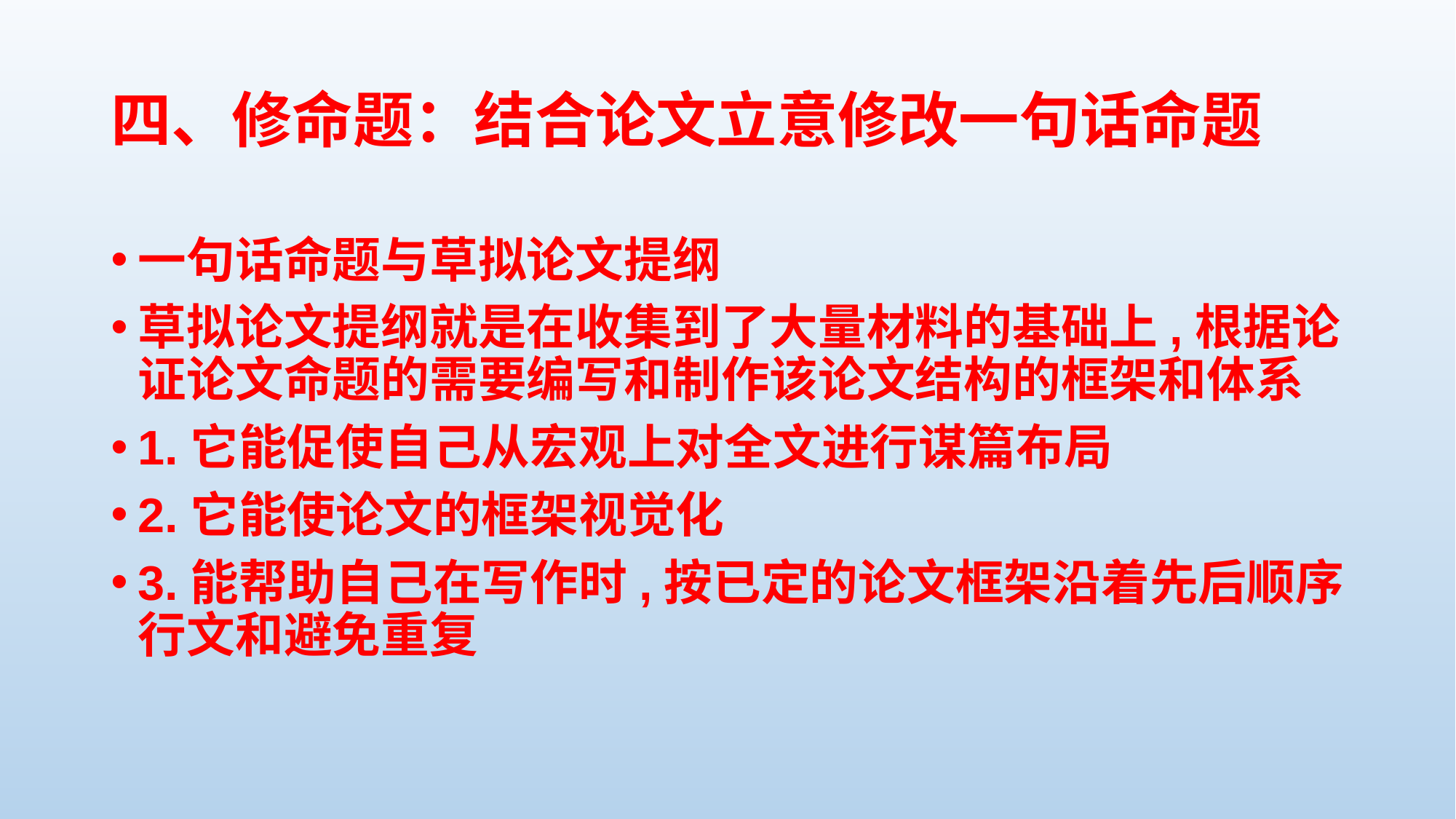

# 四、修命题：结合论文立意修改一句话命题
一句话命题与草拟论文提纲
草拟论文提纲就是在收集到了大量材料的基础上,根据论证论文命题的需要编写和制作该论文结构的框架和体系
1.它能促使自己从宏观上对全文进行谋篇布局
2.它能使论文的框架视觉化
3.能帮助自己在写作时,按已定的论文框架沿着先后顺序行文和避免重复